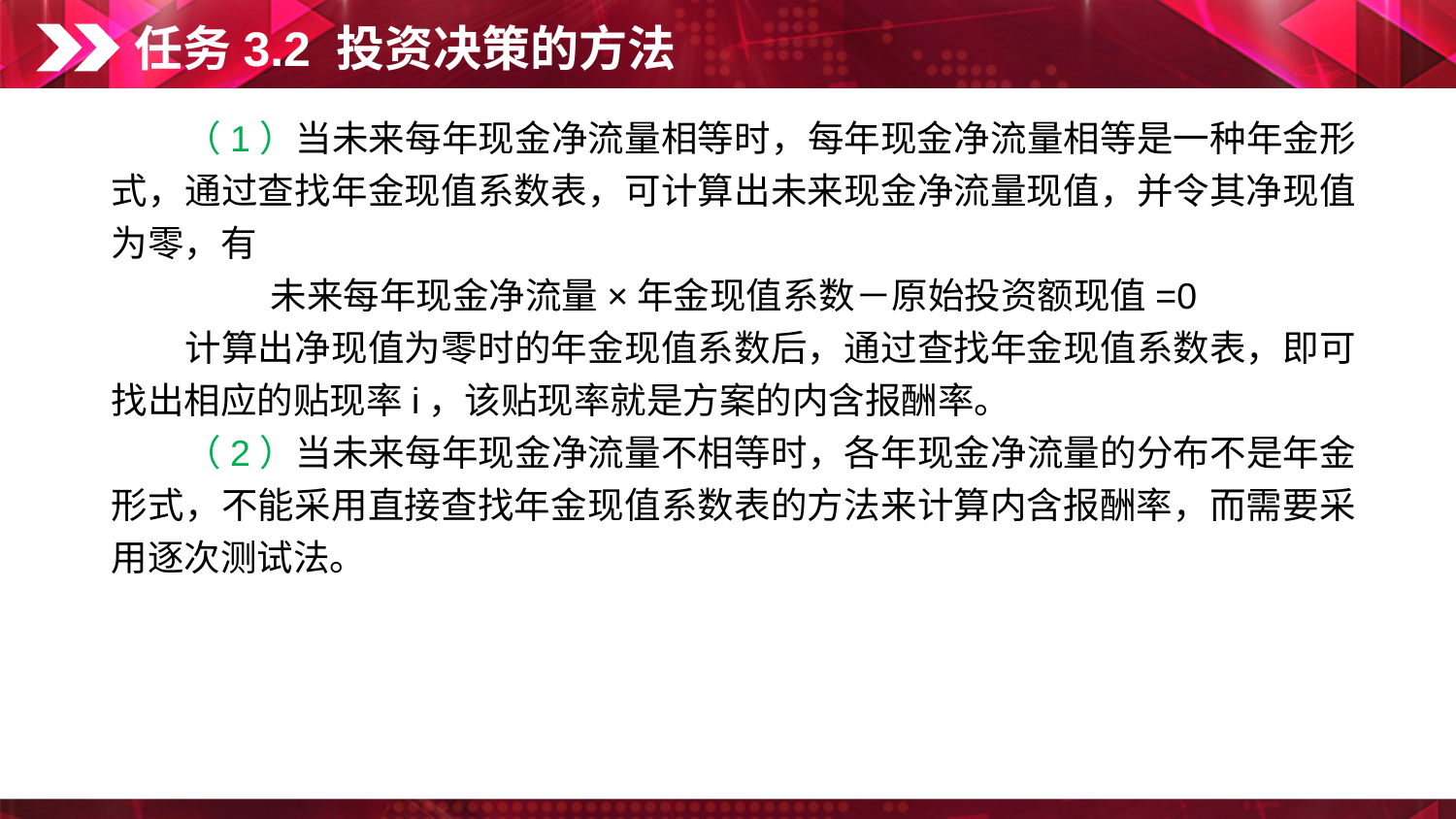

任务3.2 投资决策的方法

　　（1）当未来每年现金净流量相等时，每年现金净流量相等是一种年金形式，通过查找年金现值系数表，可计算出未来现金净流量现值，并令其净现值为零，有
未来每年现金净流量×年金现值系数－原始投资额现值=0
　　计算出净现值为零时的年金现值系数后，通过查找年金现值系数表，即可找出相应的贴现率i，该贴现率就是方案的内含报酬率。
　　（2）当未来每年现金净流量不相等时，各年现金净流量的分布不是年金形式，不能采用直接查找年金现值系数表的方法来计算内含报酬率，而需要采用逐次测试法。